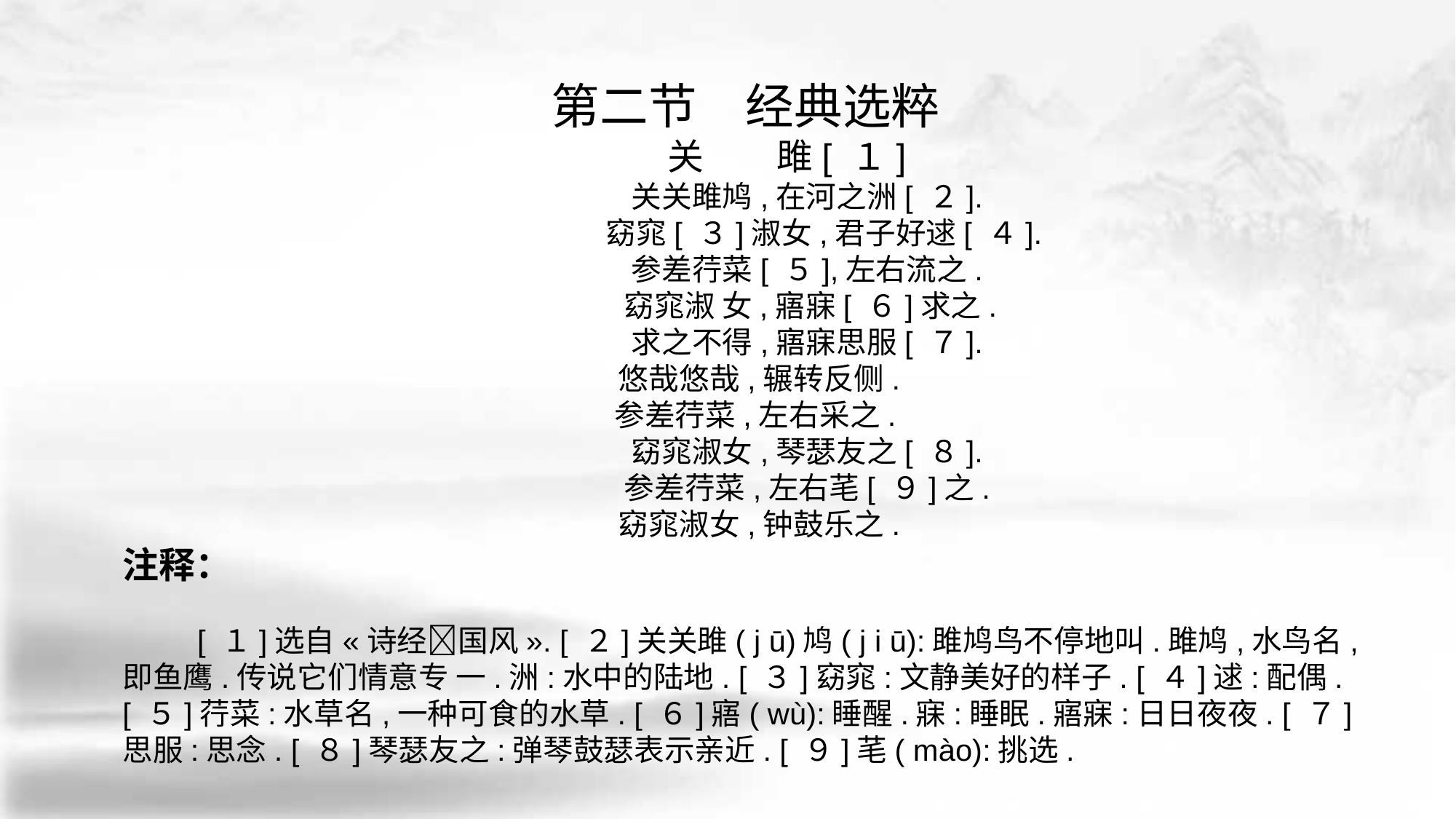

第二节　经典选粹
　　　关　　雎[ １]
	 关关雎鸠,在河之洲[ ２].
	      窈窕[ ３]淑女,君子好逑[ ４].
	 参差荇菜[ ５],左右流之.
	  窈窕淑 女,寤寐[ ６]求之.
	 求之不得,寤寐思服[ ７].
   悠哉悠哉,辗转反侧.
   参差荇菜,左右采之.
	 窈窕淑女,琴瑟友之[ ８].
	 参差荇菜,左右芼[ ９]之.
   窈窕淑女,钟鼓乐之.
注释：

　　 [ １]选自«诗经􀅰国风». [ ２]关关雎( j ū)鸠( j i ū):雎鸠鸟不停地叫.雎鸠,水鸟名,即鱼鹰.传说它们情意专 一.洲:水中的陆地. [ ３]窈窕:文静美好的样子. [ ４]逑:配偶. [ ５]荇菜:水草名,一种可食的水草. [ ６]寤( wù):睡醒.寐:睡眠.寤寐:日日夜夜. [ ７]思服:思念. [ ８]琴瑟友之:弹琴鼓瑟表示亲近. [ ９]芼( mào):挑选.